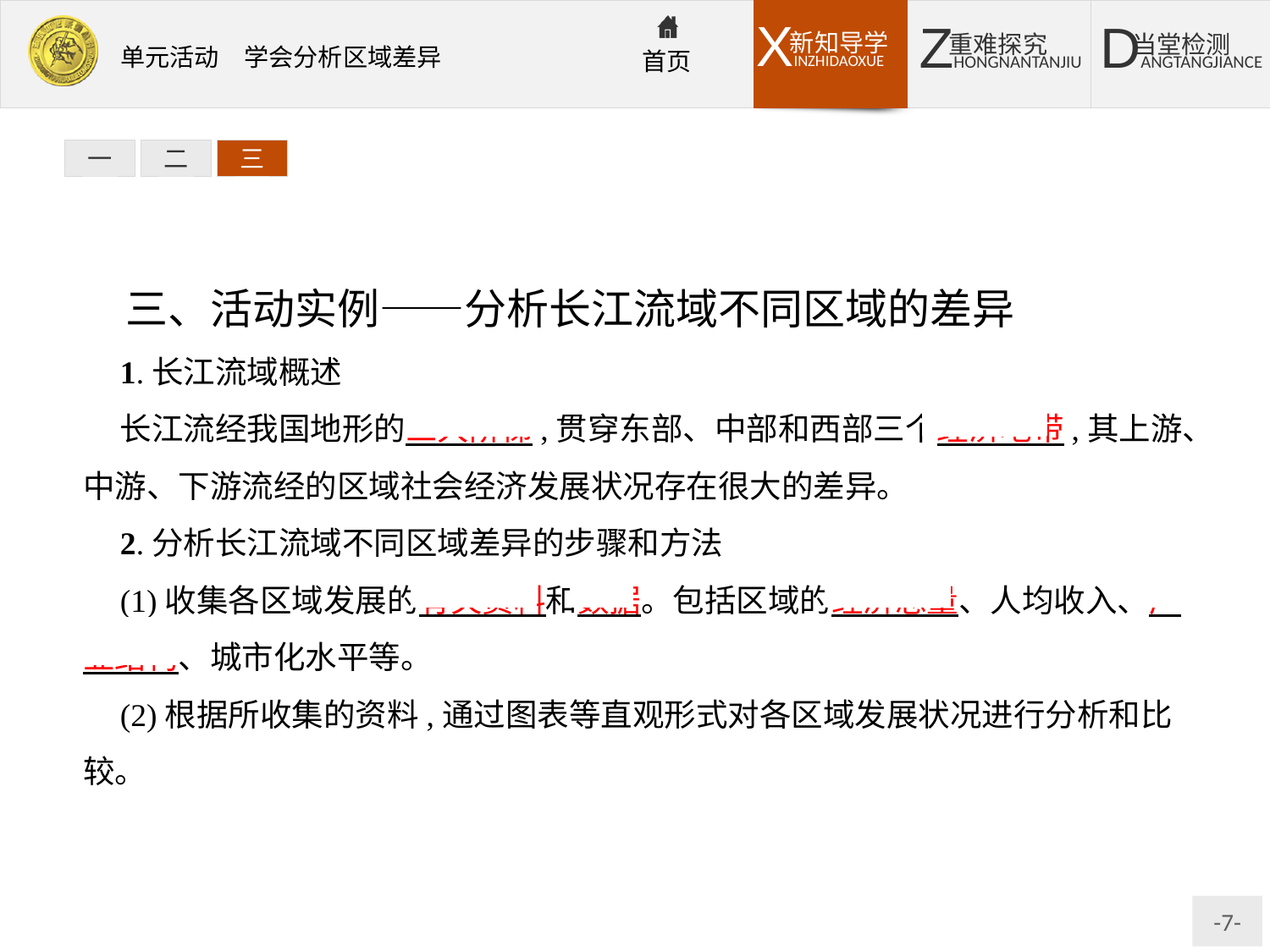

一
二
三
三、活动实例——分析长江流域不同区域的差异
1.长江流域概述
长江流经我国地形的三大阶梯,贯穿东部、中部和西部三个经济地带,其上游、中游、下游流经的区域社会经济发展状况存在很大的差异。
2.分析长江流域不同区域差异的步骤和方法
(1)收集各区域发展的有关资料和数据。包括区域的经济总量、人均收入、产业结构、城市化水平等。
(2)根据所收集的资料,通过图表等直观形式对各区域发展状况进行分析和比较。